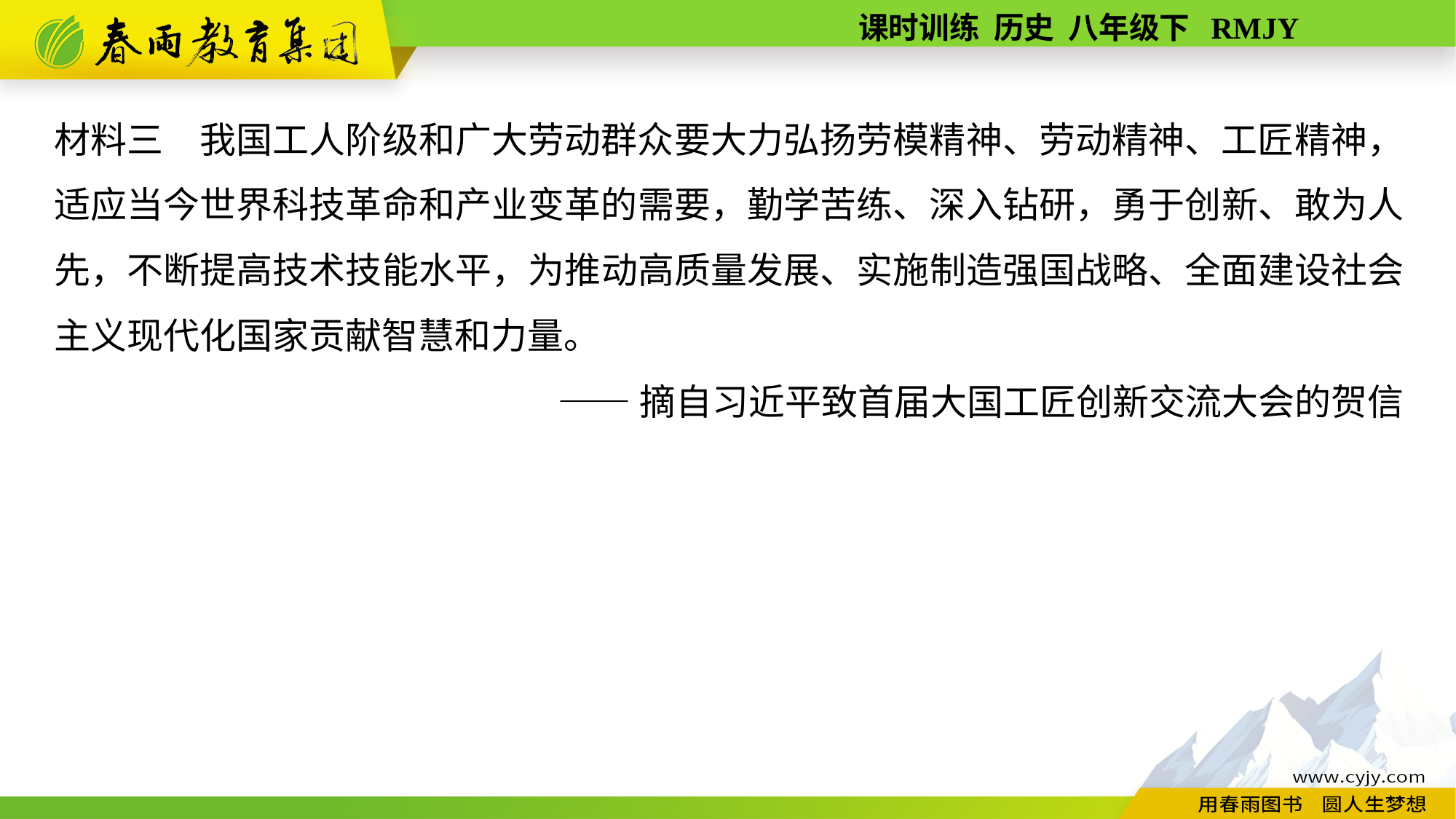

材料三　我国工人阶级和广大劳动群众要大力弘扬劳模精神、劳动精神、工匠精神，适应当今世界科技革命和产业变革的需要，勤学苦练、深入钻研，勇于创新、敢为人先，不断提高技术技能水平，为推动高质量发展、实施制造强国战略、全面建设社会主义现代化国家贡献智慧和力量。
——摘自习近平致首届大国工匠创新交流大会的贺信